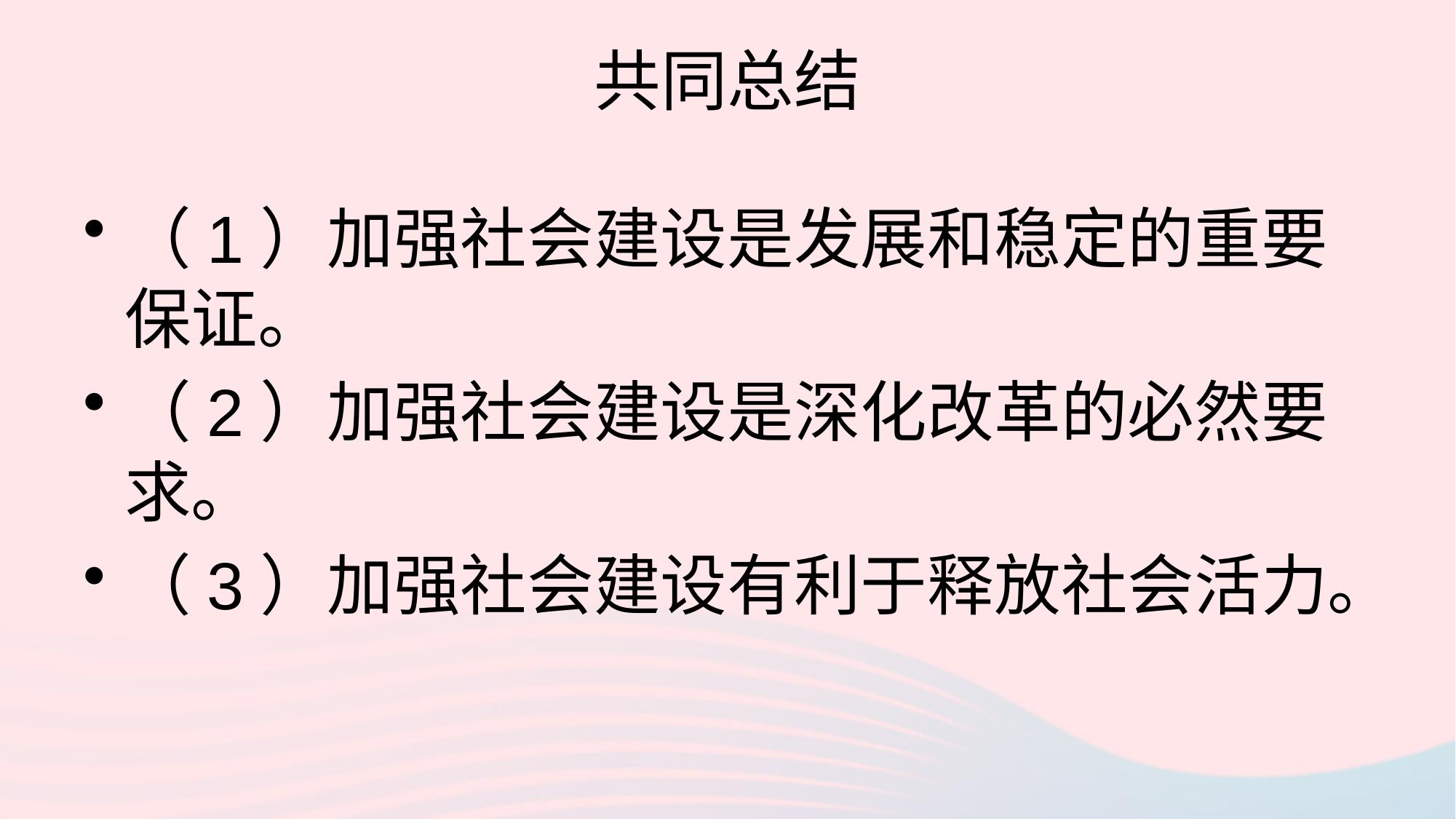

# 共同总结
（1）加强社会建设是发展和稳定的重要保证。
（2）加强社会建设是深化改革的必然要求。
（3）加强社会建设有利于释放社会活力。